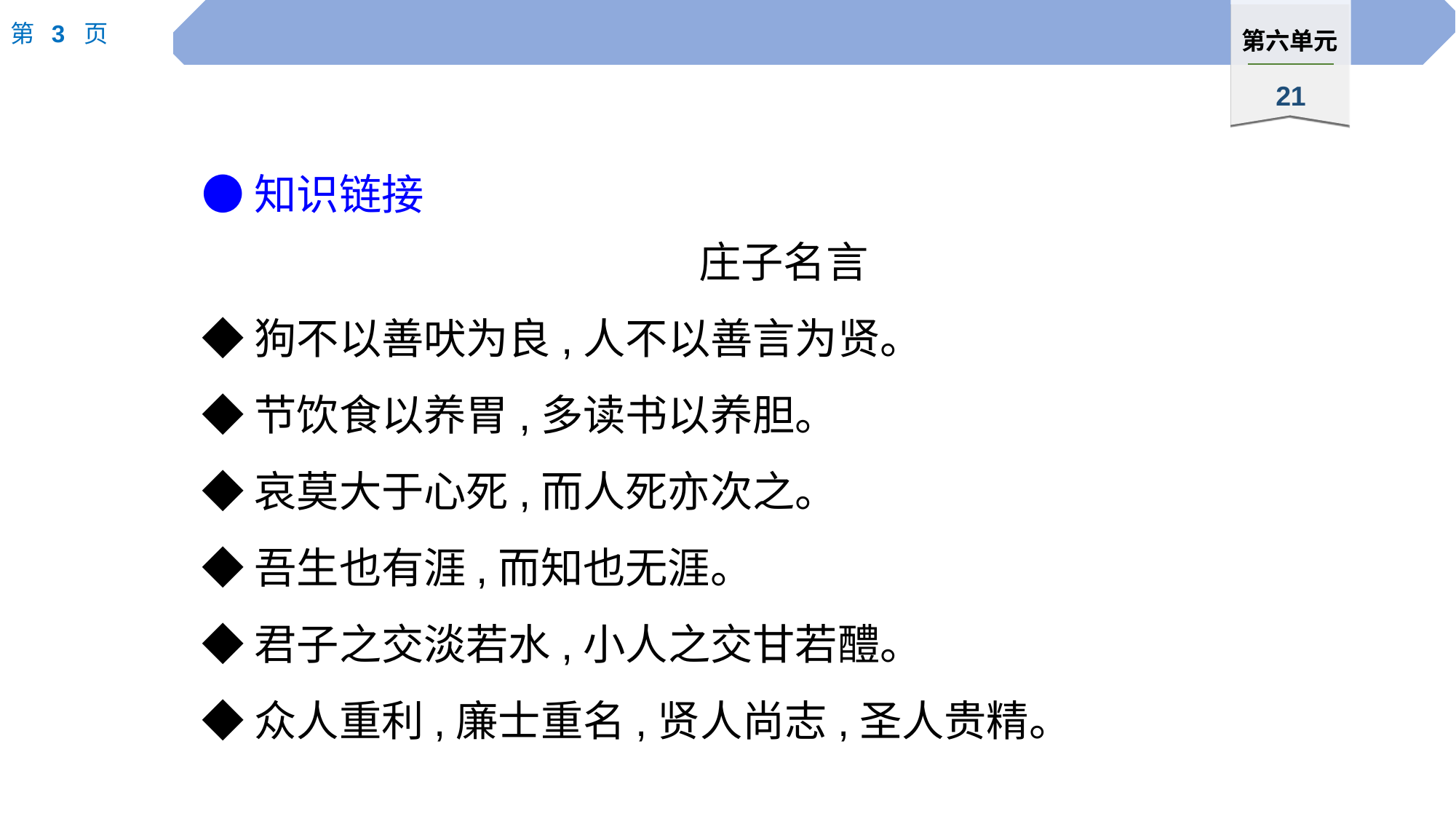

●知识链接
庄子名言
◆狗不以善吠为良,人不以善言为贤。
◆节饮食以养胃,多读书以养胆。
◆哀莫大于心死,而人死亦次之。
◆吾生也有涯,而知也无涯。
◆君子之交淡若水,小人之交甘若醴。
◆众人重利,廉士重名,贤人尚志,圣人贵精。